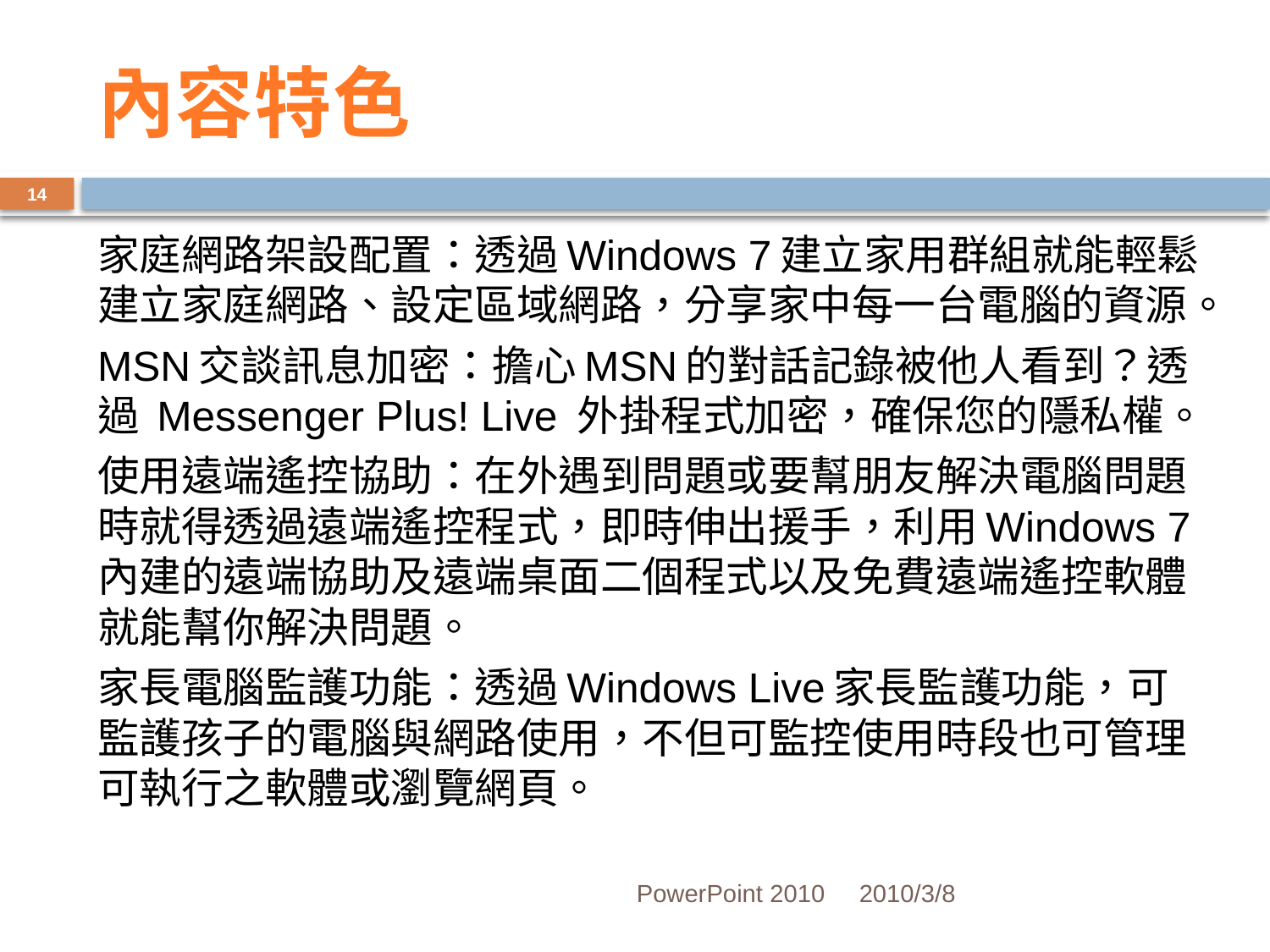

# 內容特色
14
家庭網路架設配置：透過Windows 7建立家用群組就能輕鬆建立家庭網路、設定區域網路，分享家中每一台電腦的資源。
MSN交談訊息加密：擔心MSN的對話記錄被他人看到？透過 Messenger Plus! Live 外掛程式加密，確保您的隱私權。
使用遠端遙控協助：在外遇到問題或要幫朋友解決電腦問題時就得透過遠端遙控程式，即時伸出援手，利用Windows 7內建的遠端協助及遠端桌面二個程式以及免費遠端遙控軟體就能幫你解決問題。
家長電腦監護功能：透過Windows Live家長監護功能，可監護孩子的電腦與網路使用，不但可監控使用時段也可管理可執行之軟體或瀏覽網頁。
PowerPoint 2010
2010/3/8